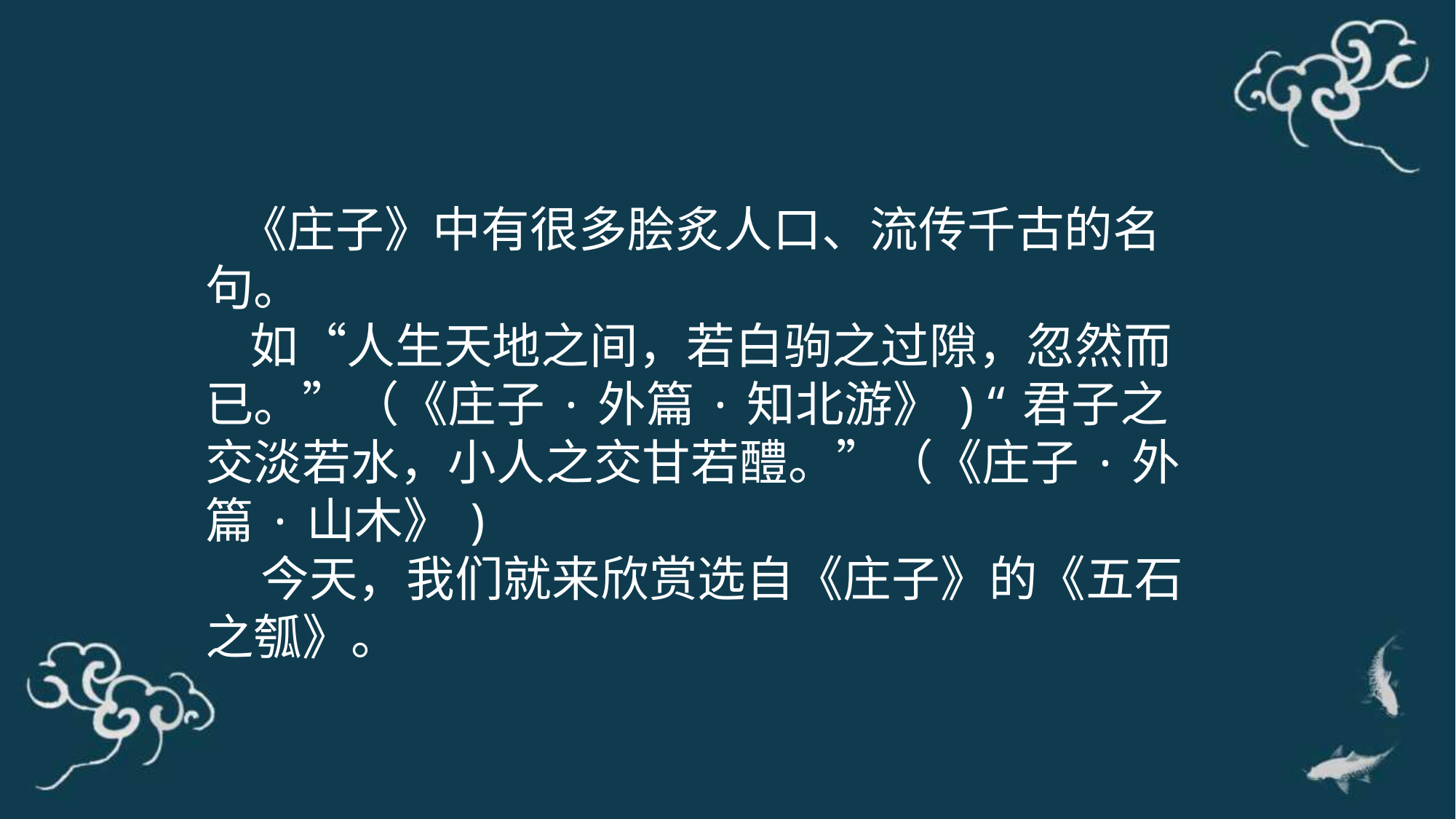

《庄子》中有很多脍炙人口、流传千古的名句。
   如“人生天地之间，若白驹之过隙，忽然而已。”（《庄子·外篇·知北游》)“君子之交淡若水，小人之交甘若醴。”（《庄子·外篇·山木》)
    今天，我们就来欣赏选自《庄子》的《五石之瓠》。